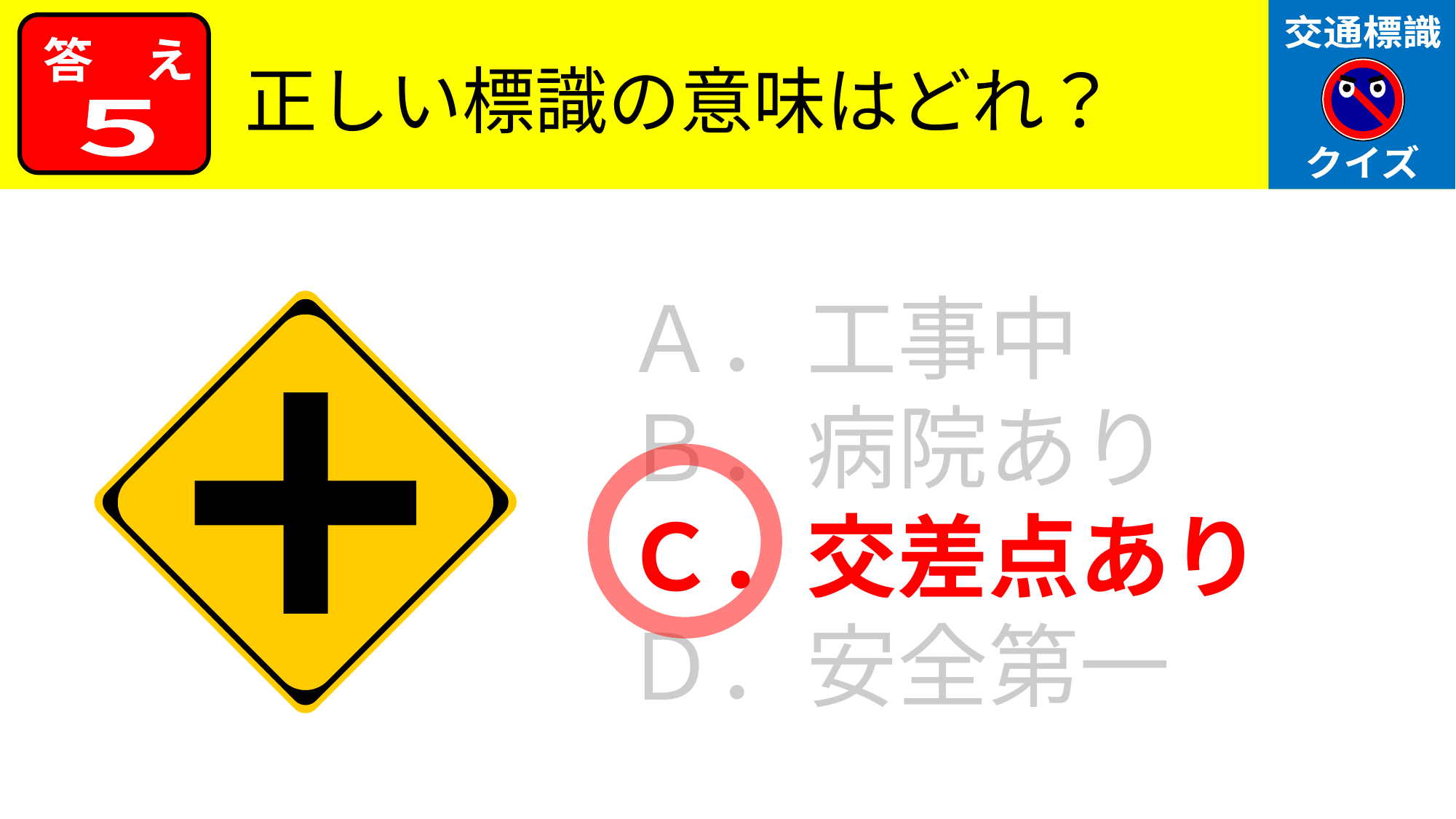

交通標識

クイズ

答　え
正しい標識の意味はどれ？
５

Ａ．工事中
Ｂ．病院あり
Ｃ．交差点あり
Ｄ．安全第一